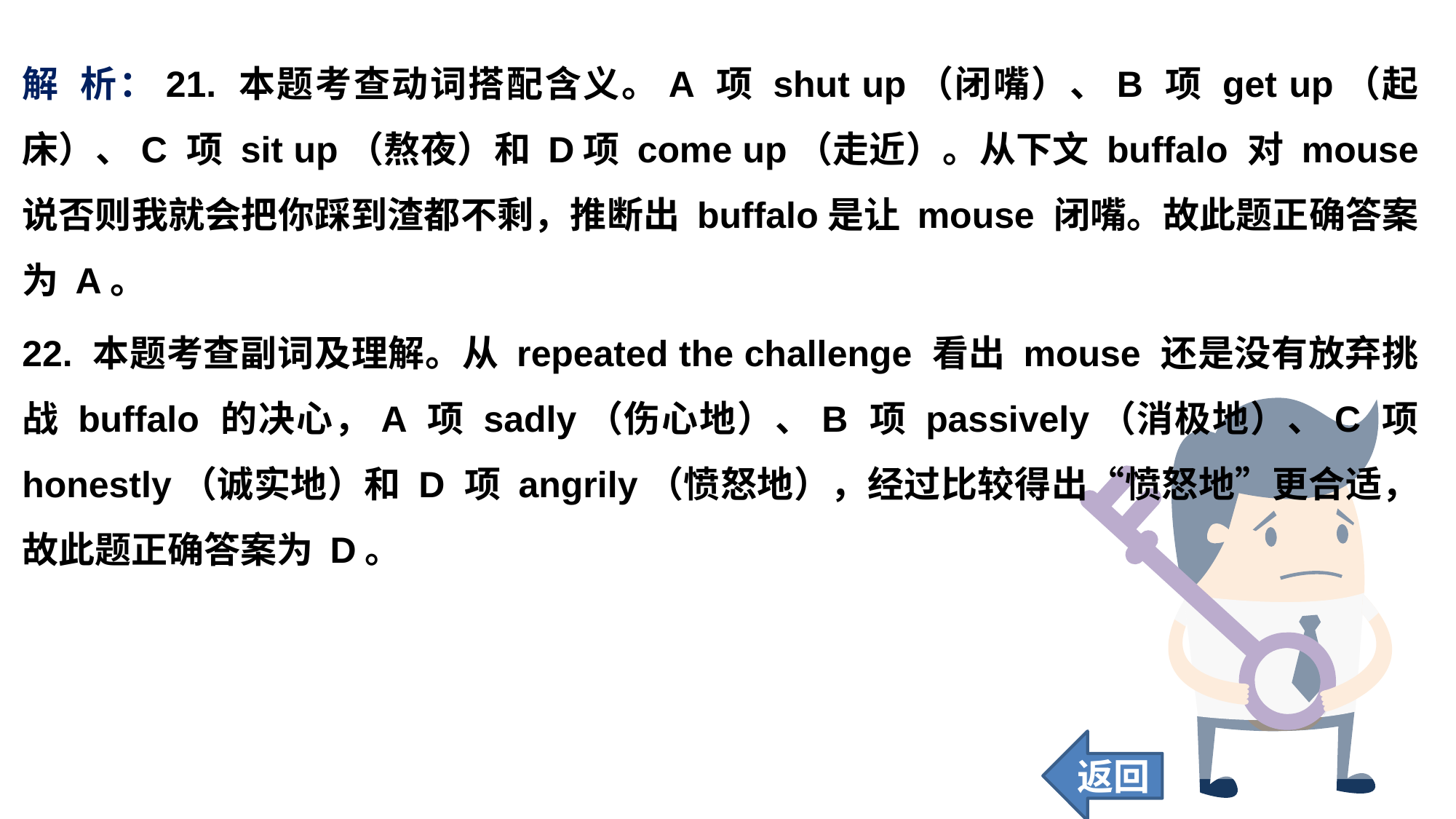

解  析：21. 本题考查动词搭配含义。A 项 shut up（闭嘴）、B 项 get up（起床）、C 项 sit up（熬夜）和 D项 come up（走近）。从下文 buffalo 对 mouse 说否则我就会把你踩到渣都不剩，推断出 buffalo是让 mouse 闭嘴。故此题正确答案为 A。
22. 本题考查副词及理解。从 repeated the challenge 看出 mouse 还是没有放弃挑战 buffalo 的决心，A 项 sadly（伤心地）、B 项 passively（消极地）、C 项 honestly（诚实地）和 D 项 angrily（愤怒地），经过比较得出“愤怒地”更合适，故此题正确答案为 D。

返回
90